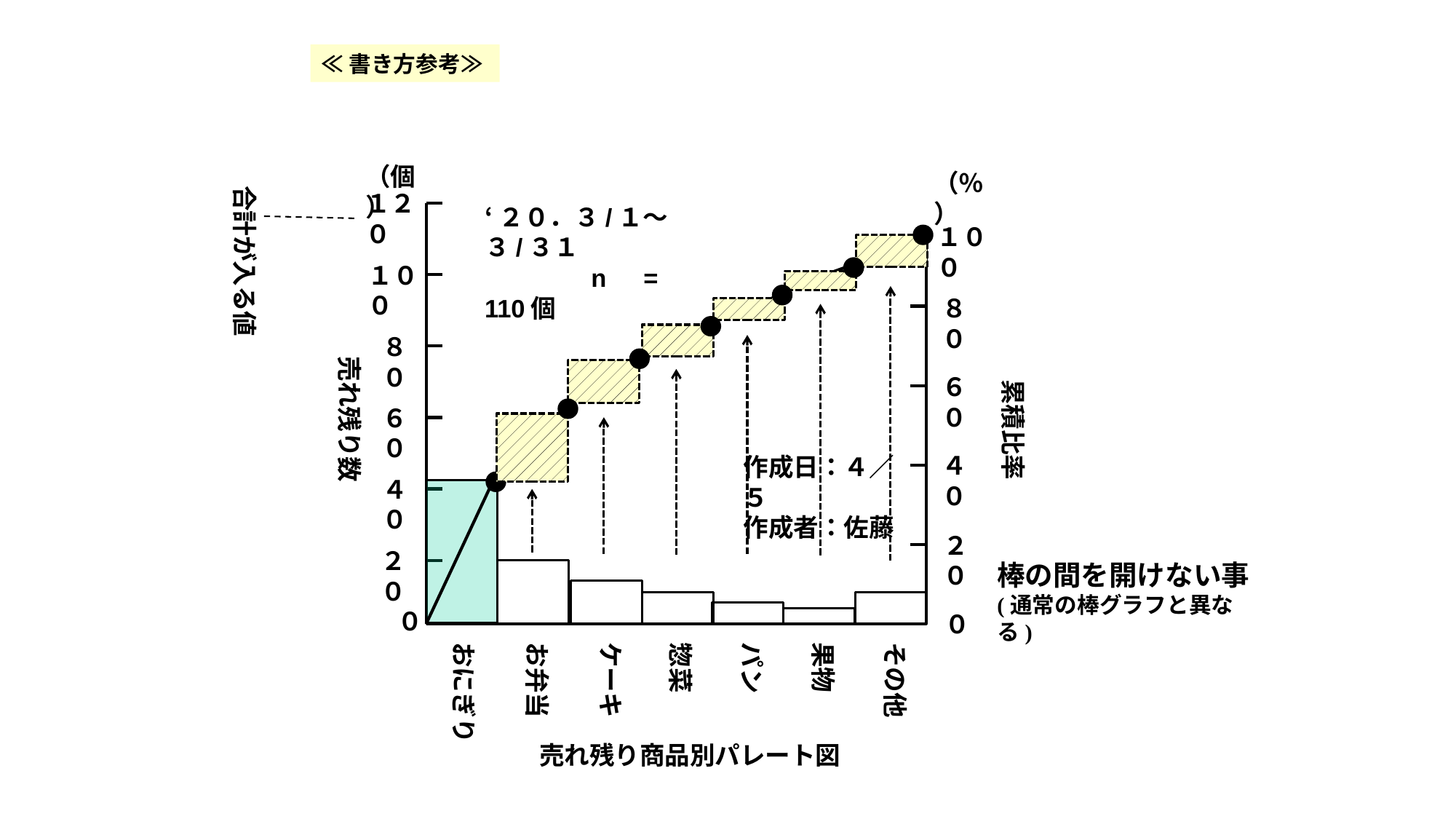

≪書き方参考≫
（個）
（％）
合計が入る値
１２０
‘２０．３/１～３/３１
　　　　n　=　110個
１００

１００
８０
８０
売れ残り数
６０
累積比率
６０
４０
作成日：４／５
作成者：佐藤
４０

２０
２０
棒の間を開けない事
(通常の棒グラフと異なる)

０

０

おにぎり
お弁当
ケーキ
惣菜
パン
果物
その他
売れ残り商品別パレート図